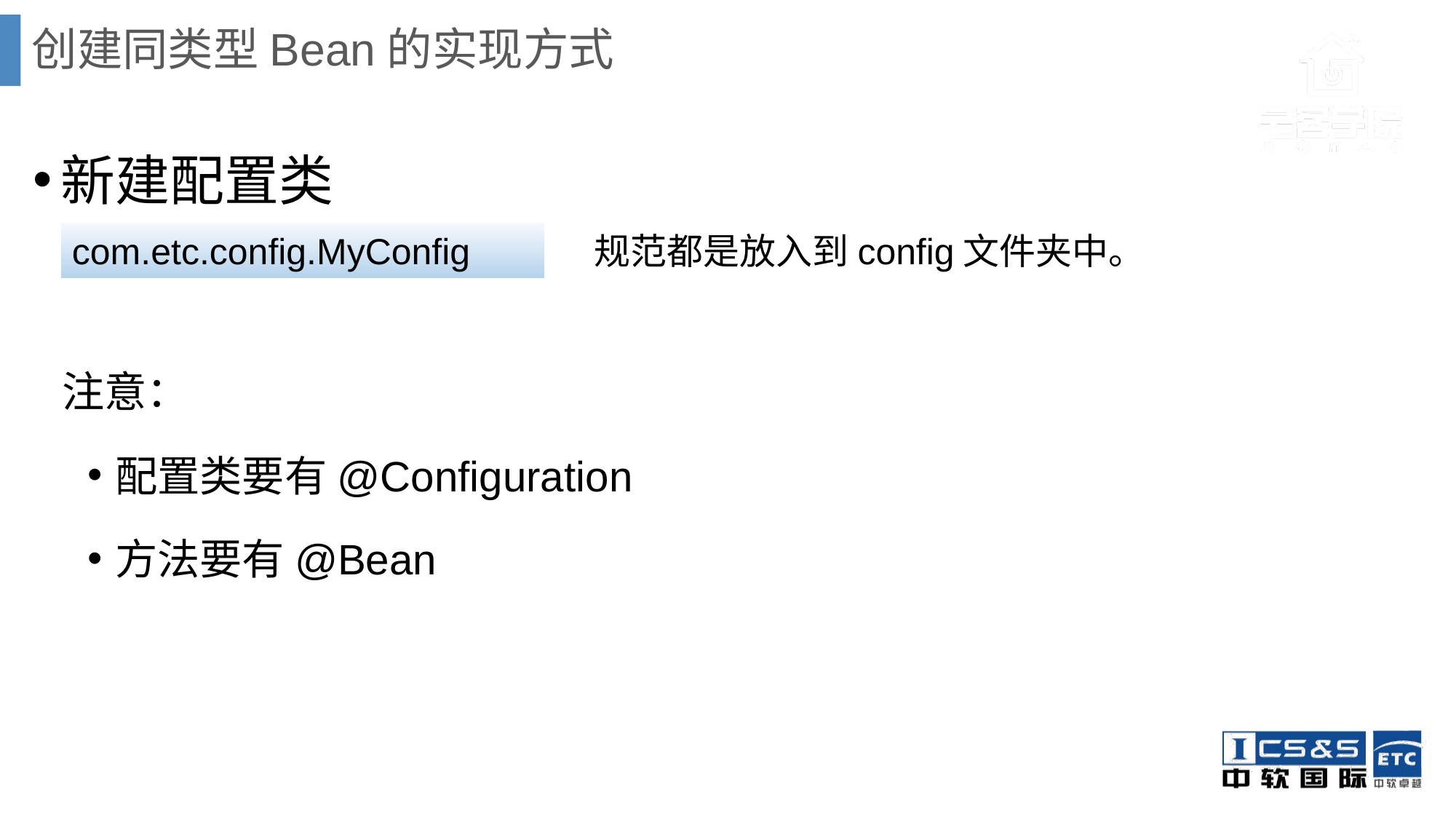

# 创建同类型Bean的实现方式
新建配置类

  注意：
配置类要有@Configuration
方法要有@Bean

规范都是放入到config文件夹中。
com.etc.config.MyConfig